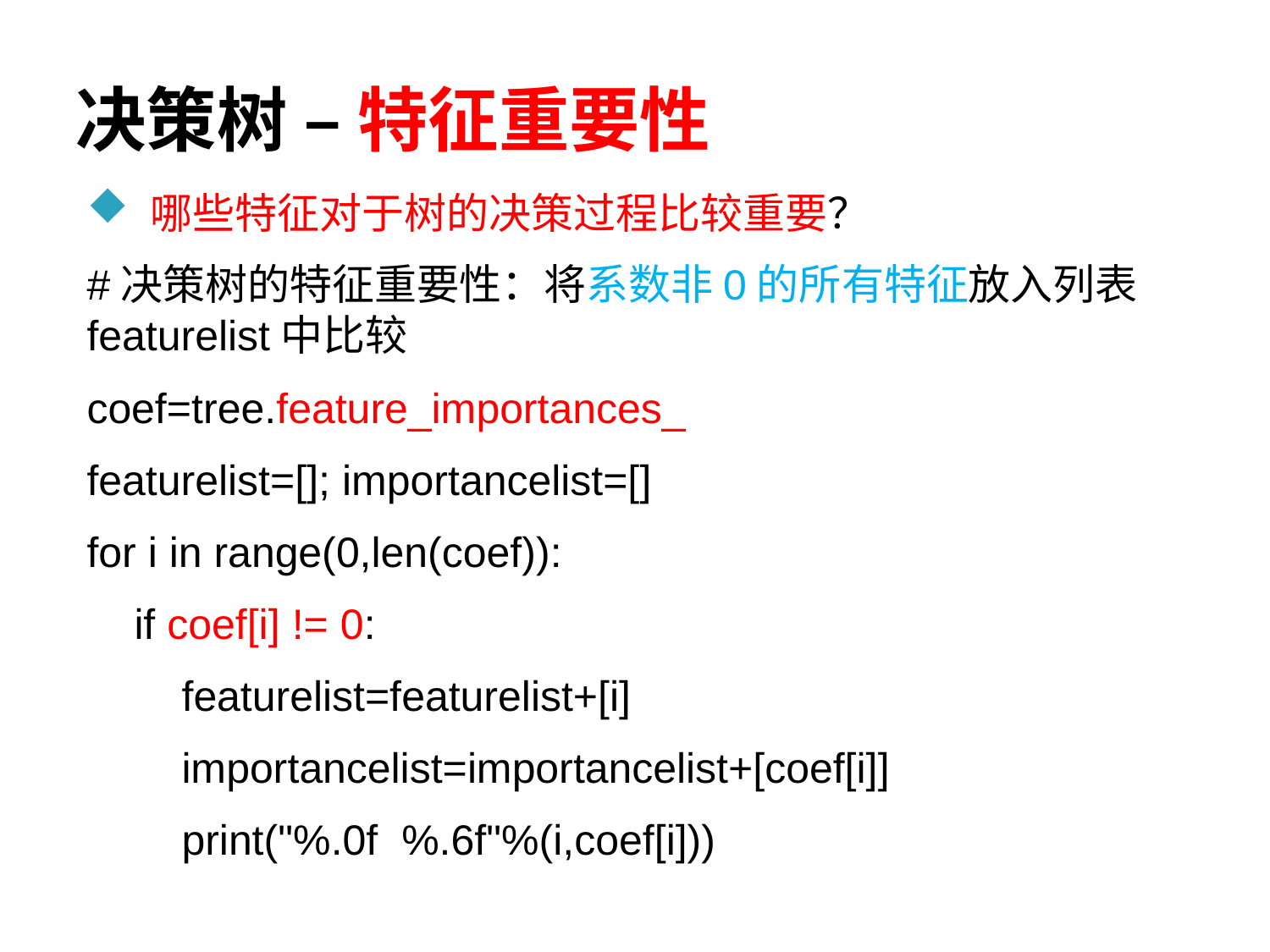

# 决策树 – 特征重要性
哪些特征对于树的决策过程比较重要？
#决策树的特征重要性：将系数非0的所有特征放入列表featurelist中比较
coef=tree.feature_importances_
featurelist=[]; importancelist=[]
for i in range(0,len(coef)):
    if coef[i] != 0:
        featurelist=featurelist+[i]
        importancelist=importancelist+[coef[i]]
        print("%.0f  %.6f"%(i,coef[i]))